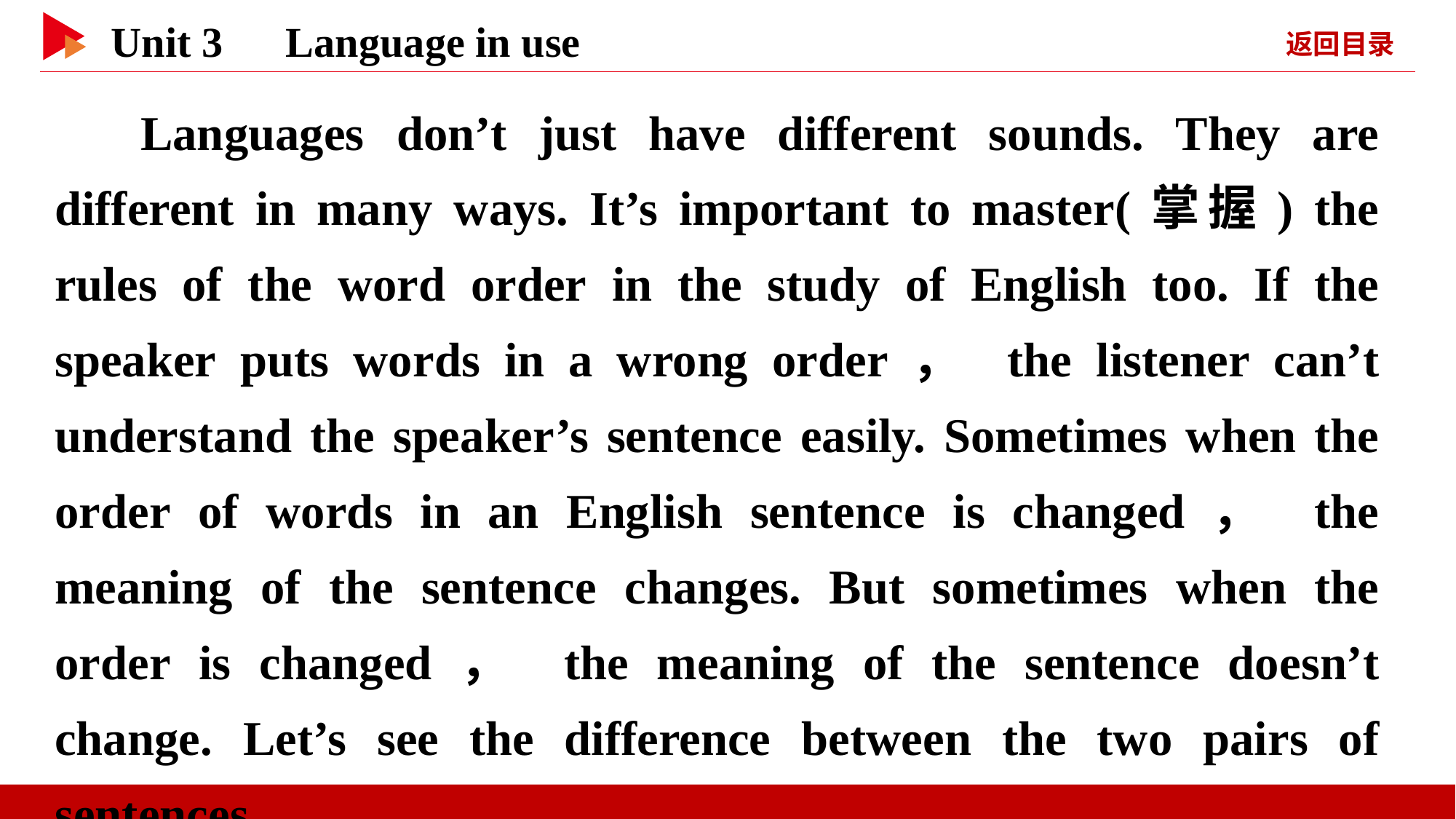

Languages don’t just have different sounds. They are different in many ways. It’s important to master(掌握) the rules of the word order in the study of English too. If the speaker puts words in a wrong order， the listener can’t understand the speaker’s sentence easily. Sometimes when the order of words in an English sentence is changed， the meaning of the sentence changes. But sometimes when the order is changed， the meaning of the sentence doesn’t change. Let’s see the difference between the two pairs of sentences.